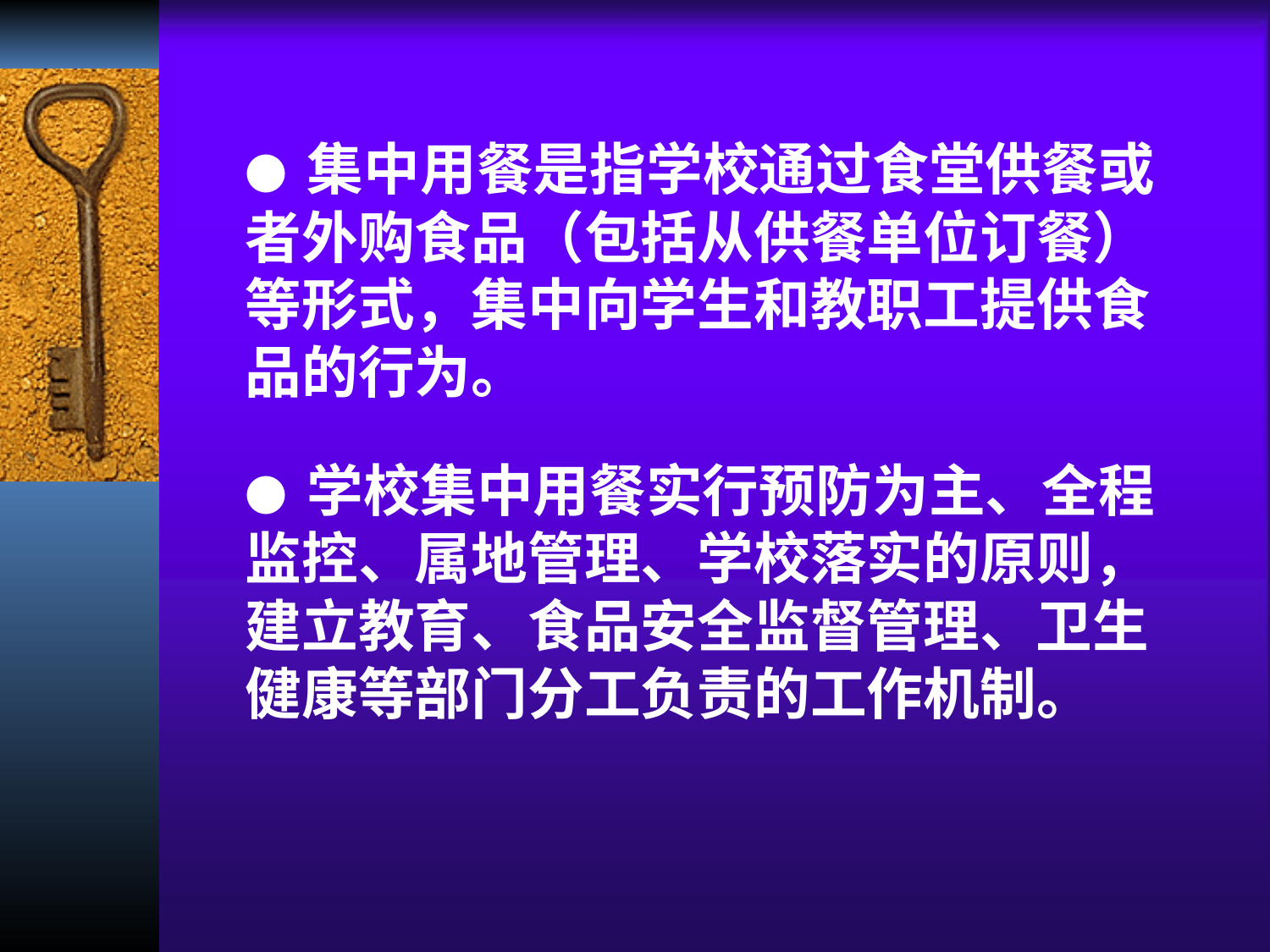

● 集中用餐是指学校通过食堂供餐或者外购食品（包括从供餐单位订餐）等形式，集中向学生和教职工提供食品的行为。

● 学校集中用餐实行预防为主、全程监控、属地管理、学校落实的原则，建立教育、食品安全监督管理、卫生健康等部门分工负责的工作机制。